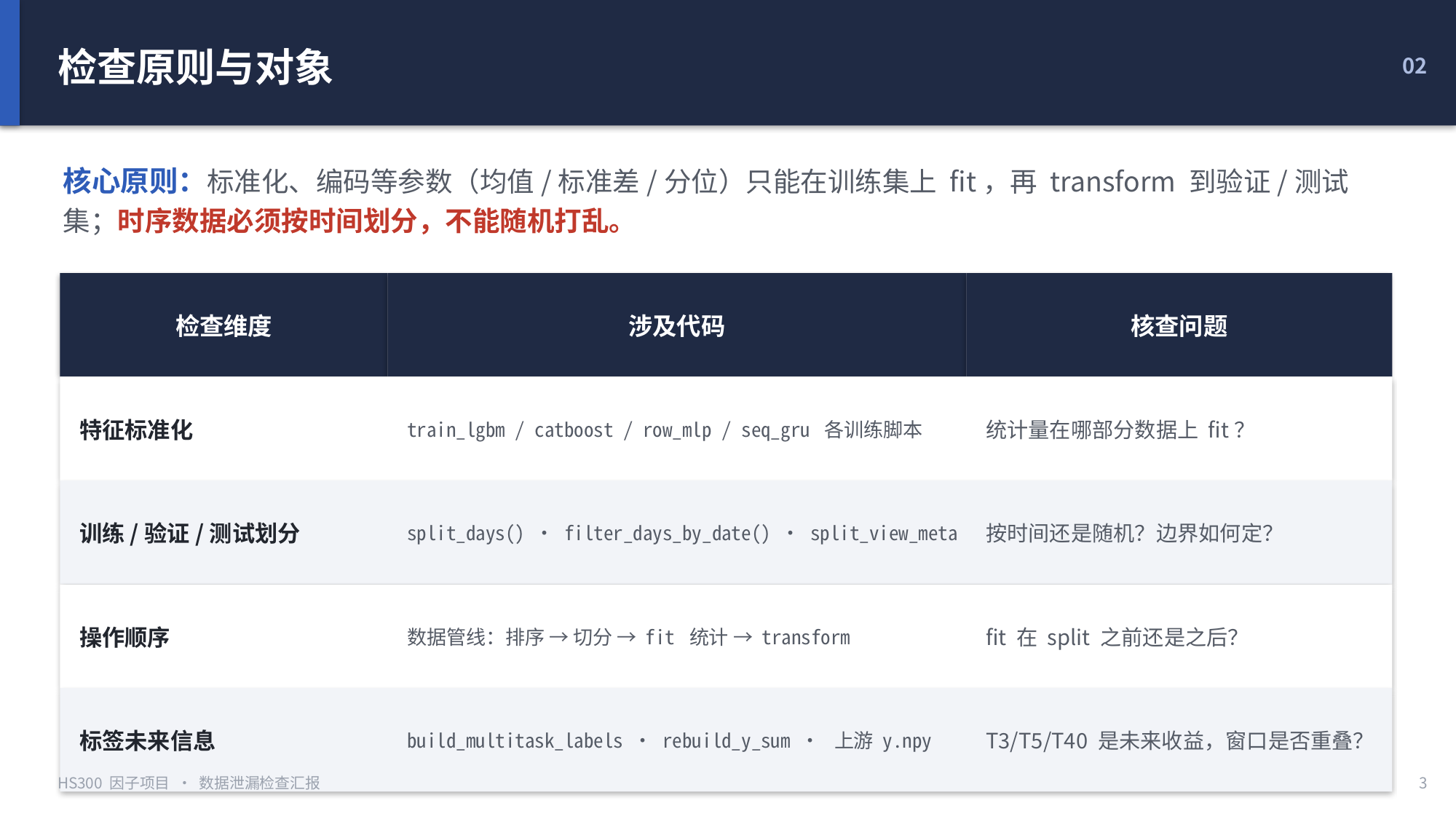

检查原则与对象
02
核心原则：标准化、编码等参数（均值/标准差/分位）只能在训练集上 fit，再 transform 到验证/测试集；时序数据必须按时间划分，不能随机打乱。

检查维度

涉及代码

核查问题

特征标准化
train_lgbm / catboost / row_mlp / seq_gru 各训练脚本
统计量在哪部分数据上 fit？

训练/验证/测试划分
split_days() · filter_days_by_date() · split_view_meta
按时间还是随机？边界如何定？

操作顺序
数据管线：排序 → 切分 → fit 统计 → transform
fit 在 split 之前还是之后？

标签未来信息
build_multitask_labels · rebuild_y_sum · 上游 y.npy
T3/T5/T40 是未来收益，窗口是否重叠？
HS300 因子项目 · 数据泄漏检查汇报
3